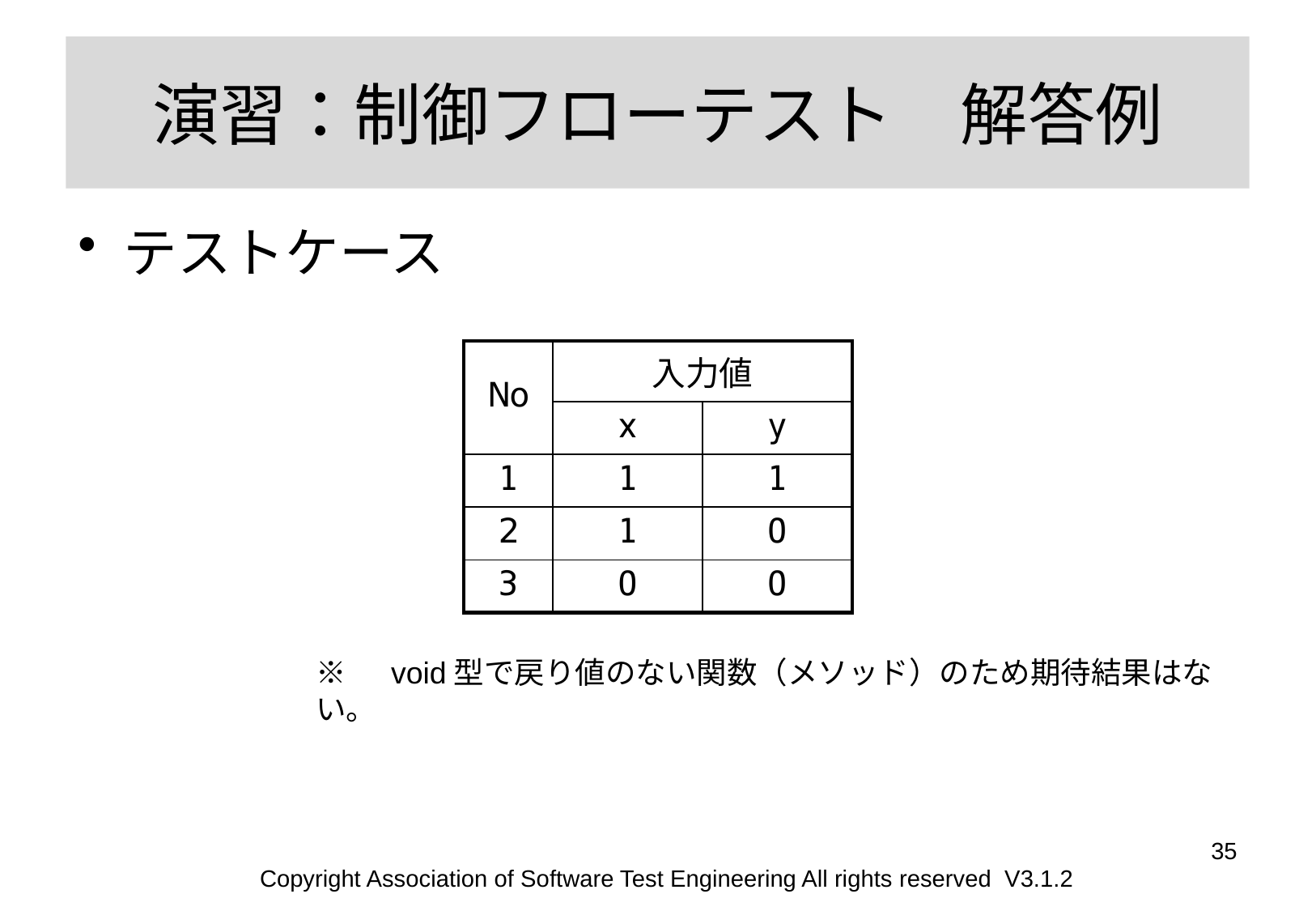

# 演習：制御フローテスト　解答例
テストケース
| No | 入力値 |  |
| --- | --- | --- |
|  | x | y |
| 1 | 1 | 1 |
| 2 | 1 | 0 |
| 3 | 0 | 0 |
※　void型で戻り値のない関数（メソッド）のため期待結果はない。
35
Copyright Association of Software Test Engineering All rights reserved  V3.1.2